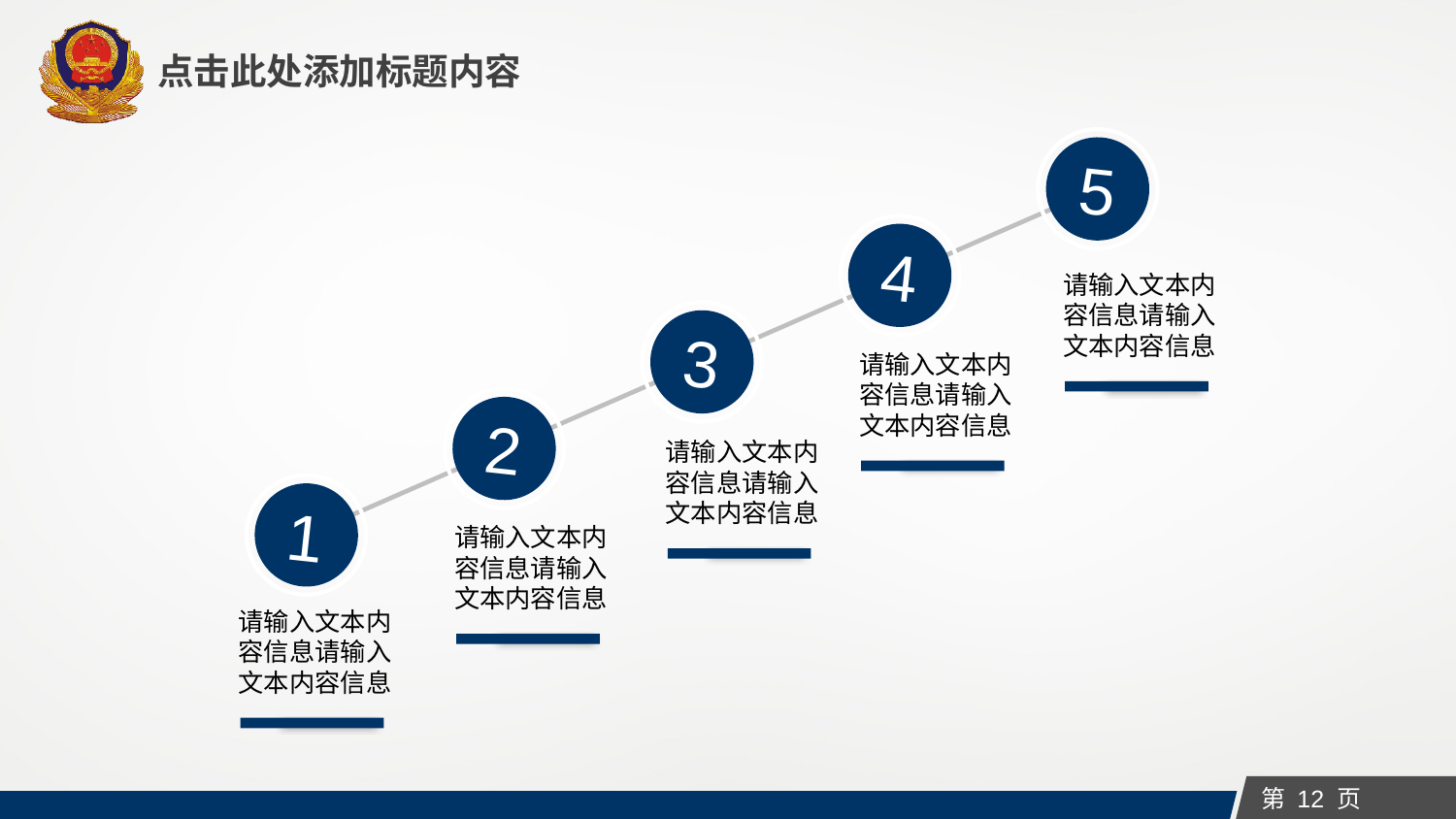

点击此处添加标题内容

5

4
请输入文本内容信息请输入文本内容信息

3
请输入文本内容信息请输入文本内容信息

2
请输入文本内容信息请输入文本内容信息

1
请输入文本内容信息请输入文本内容信息

请输入文本内容信息请输入文本内容信息